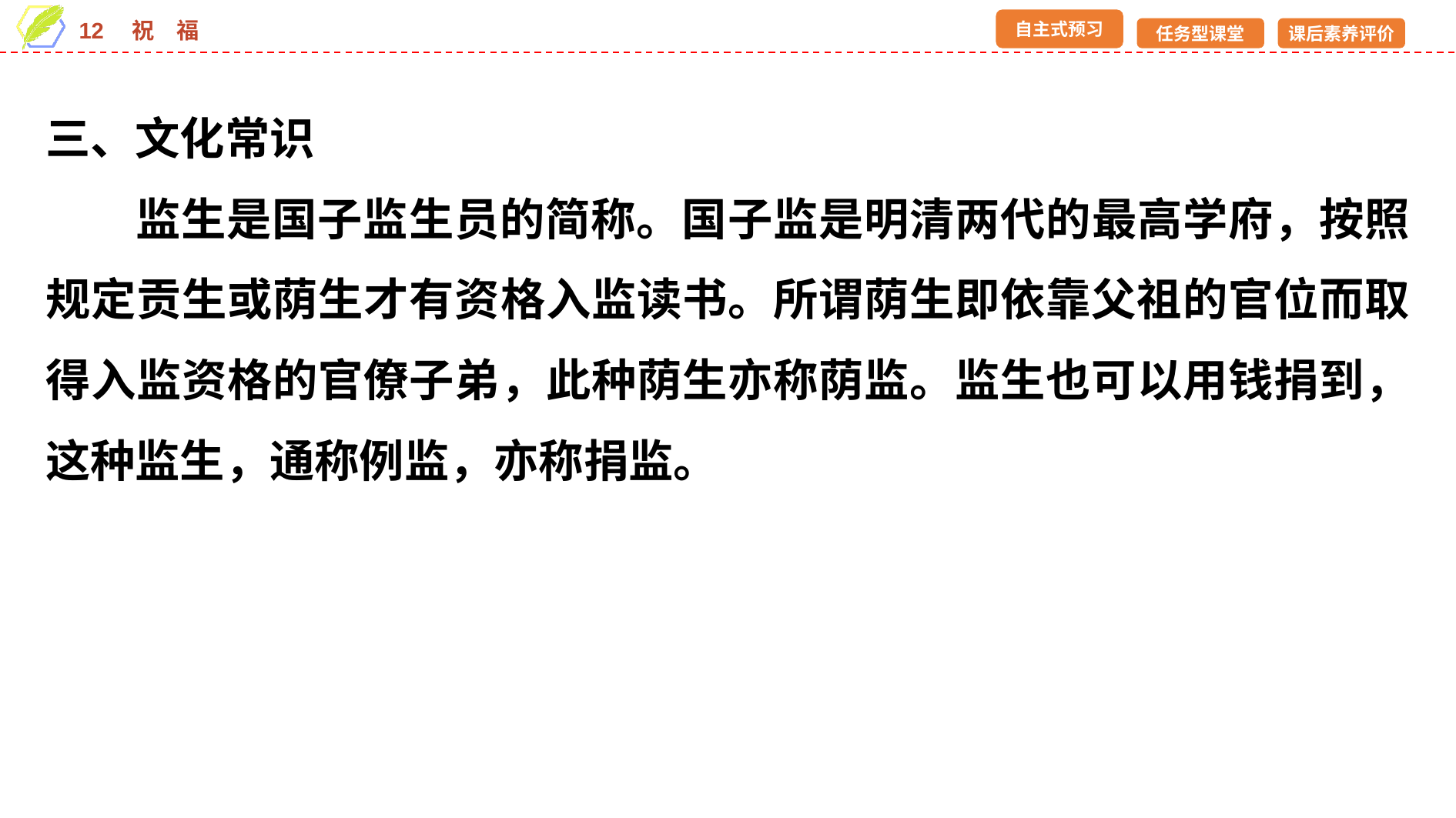

三、文化常识
监生是国子监生员的简称。国子监是明清两代的最高学府，按照规定贡生或荫生才有资格入监读书。所谓荫生即依靠父祖的官位而取得入监资格的官僚子弟，此种荫生亦称荫监。监生也可以用钱捐到，这种监生，通称例监，亦称捐监。